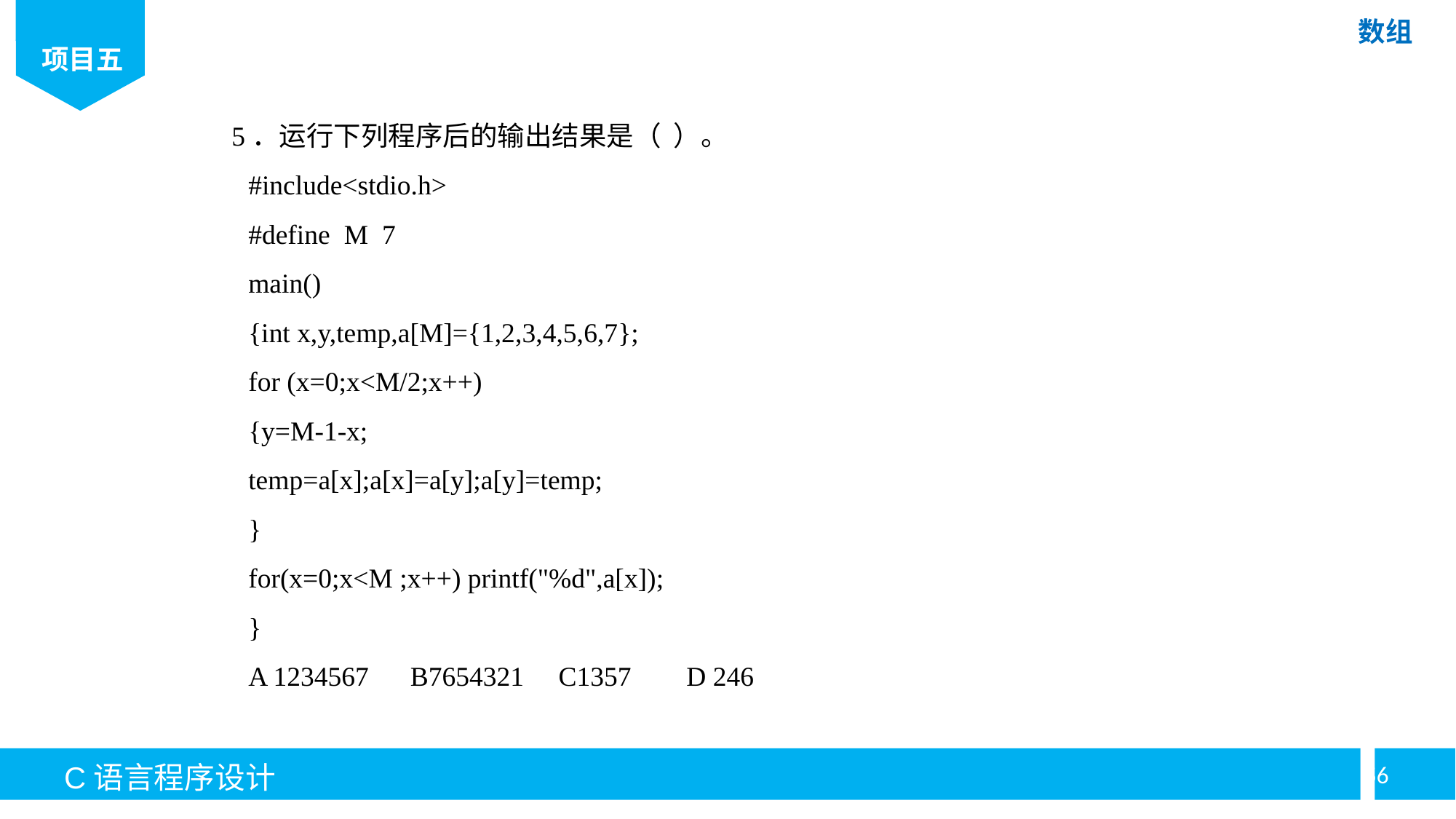

5．运行下列程序后的输出结果是（  ）。
#include<stdio.h>
#define  M  7
main()
{int x,y,temp,a[M]={1,2,3,4,5,6,7};
for (x=0;x<M/2;x++)
{y=M-1-x;
temp=a[x];a[x]=a[y];a[y]=temp;
}
for(x=0;x<M ;x++) printf("%d",a[x]);
}
A 1234567      B7654321     C1357        D 246